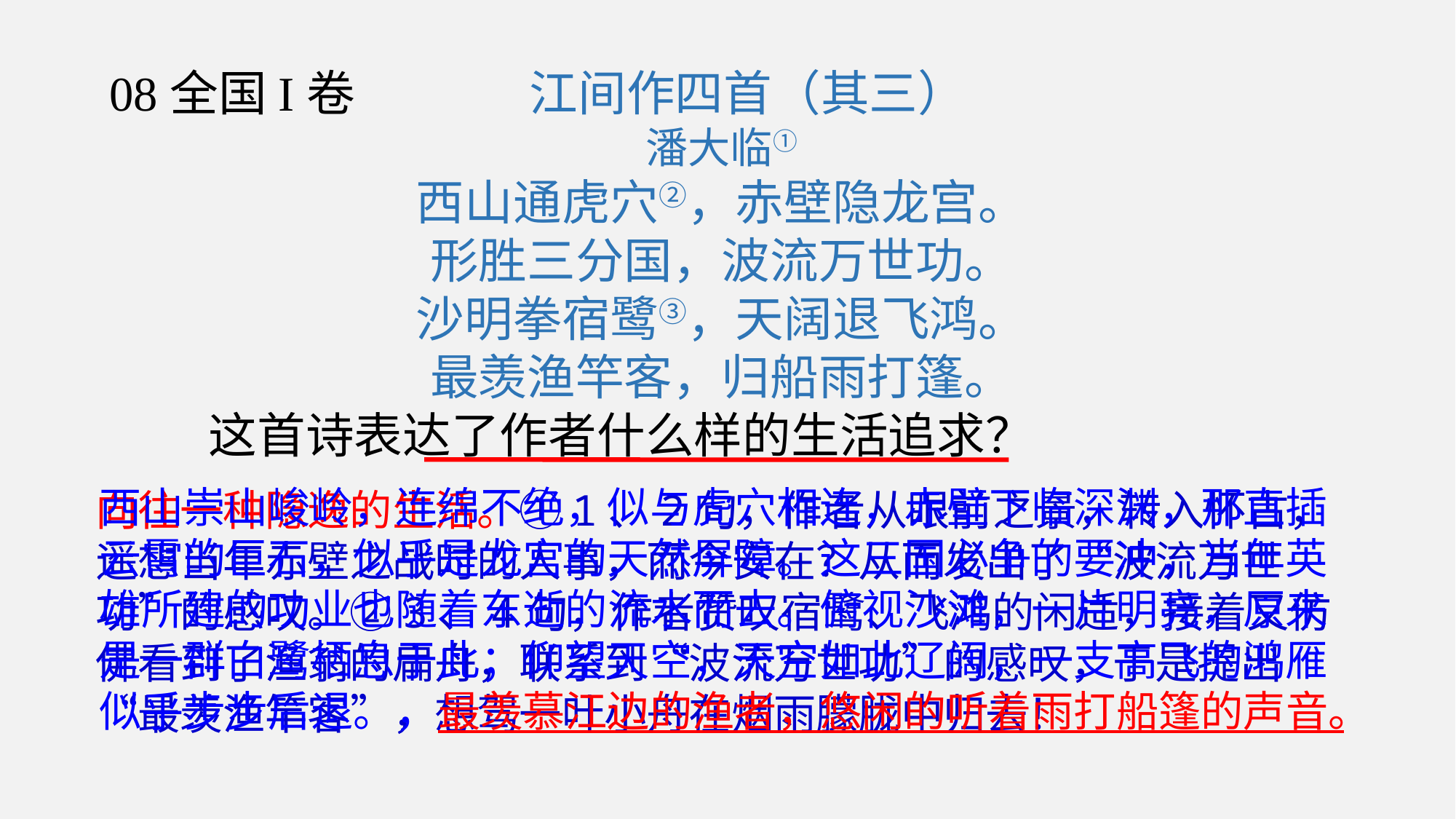

08全国I卷                江间作四首（其三）
潘大临①
西山通虎穴②，赤壁隐龙宫。
形胜三分国，波流万世功。
沙明拳宿鹭③，天阔退飞鸿。
最羡渔竿客，归船雨打篷。
        这首诗表达了作者什么样的生活追求？

西山崇山峻岭，连绵不绝，似与虎穴相连，赤壁下临深渊，那直插云霄的巨石，似乎是龙宫的天然屏障。这三国必争的要冲，当年英雄所建的功业也随着东逝的流水而去。俯视沙滩，一片明亮，原来是一群白鹭栖息于此；仰望天空，天空如此辽阔，一支高飞的鸿雁似乎步步后退。，最羡慕江边的渔者，悠闲的听着雨打船篷的声音。
向往一种隐逸的生活。①1、2句，作者从眼前之景，转入怀古，遥想当年赤壁之战时的人事，而今安在？从而发出了“波流万世功”的感叹。②3、4句，作者赞叹宿鹭、飞鸿的闲适，接着又仿佛看到了渔翁的扁舟，联系到“波流万世功”的感叹，于是提出“最羡渔竿客”，想驾一叶小舟在烟雨朦胧中归去！